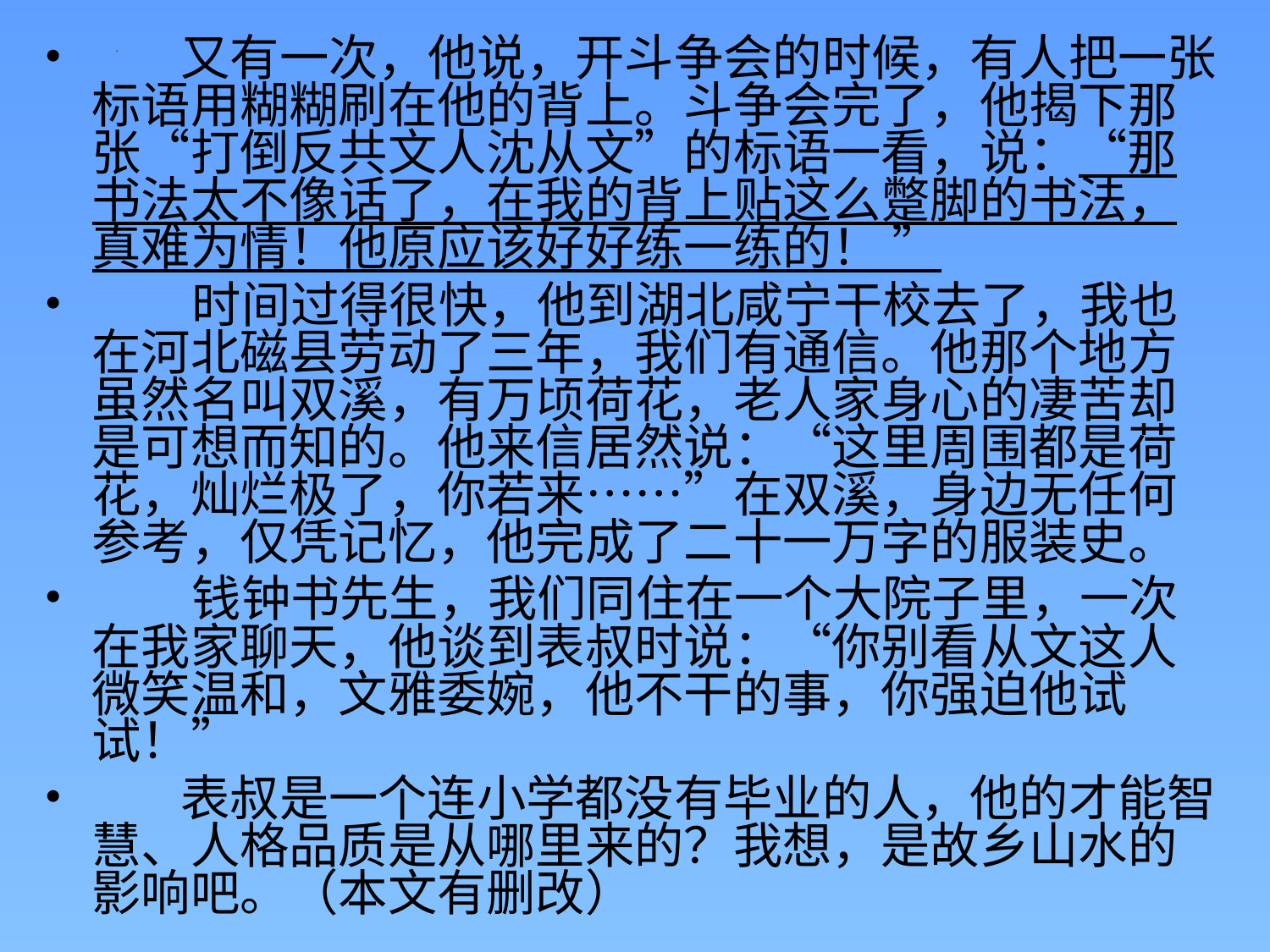

又有一次，他说，开斗争会的时候，有人把一张标语用糊糊刷在他的背上。斗争会完了，他揭下那张“打倒反共文人沈从文”的标语一看，说：“那书法太不像话了，在我的背上贴这么蹩脚的书法，真难为情！他原应该好好练一练的！ ”
        时间过得很快，他到湖北咸宁干校去了，我也在河北磁县劳动了三年，我们有通信。他那个地方虽然名叫双溪，有万顷荷花，老人家身心的凄苦却是可想而知的。他来信居然说：“这里周围都是荷花，灿烂极了，你若来……”在双溪，身边无任何参考，仅凭记忆，他完成了二十一万字的服装史。
        钱钟书先生，我们同住在一个大院子里，一次在我家聊天，他谈到表叔时说：“你别看从文这人微笑温和，文雅委婉，他不干的事，你强迫他试试！”
       表叔是一个连小学都没有毕业的人，他的才能智慧、人格品质是从哪里来的？我想，是故乡山水的影响吧。（本文有删改）